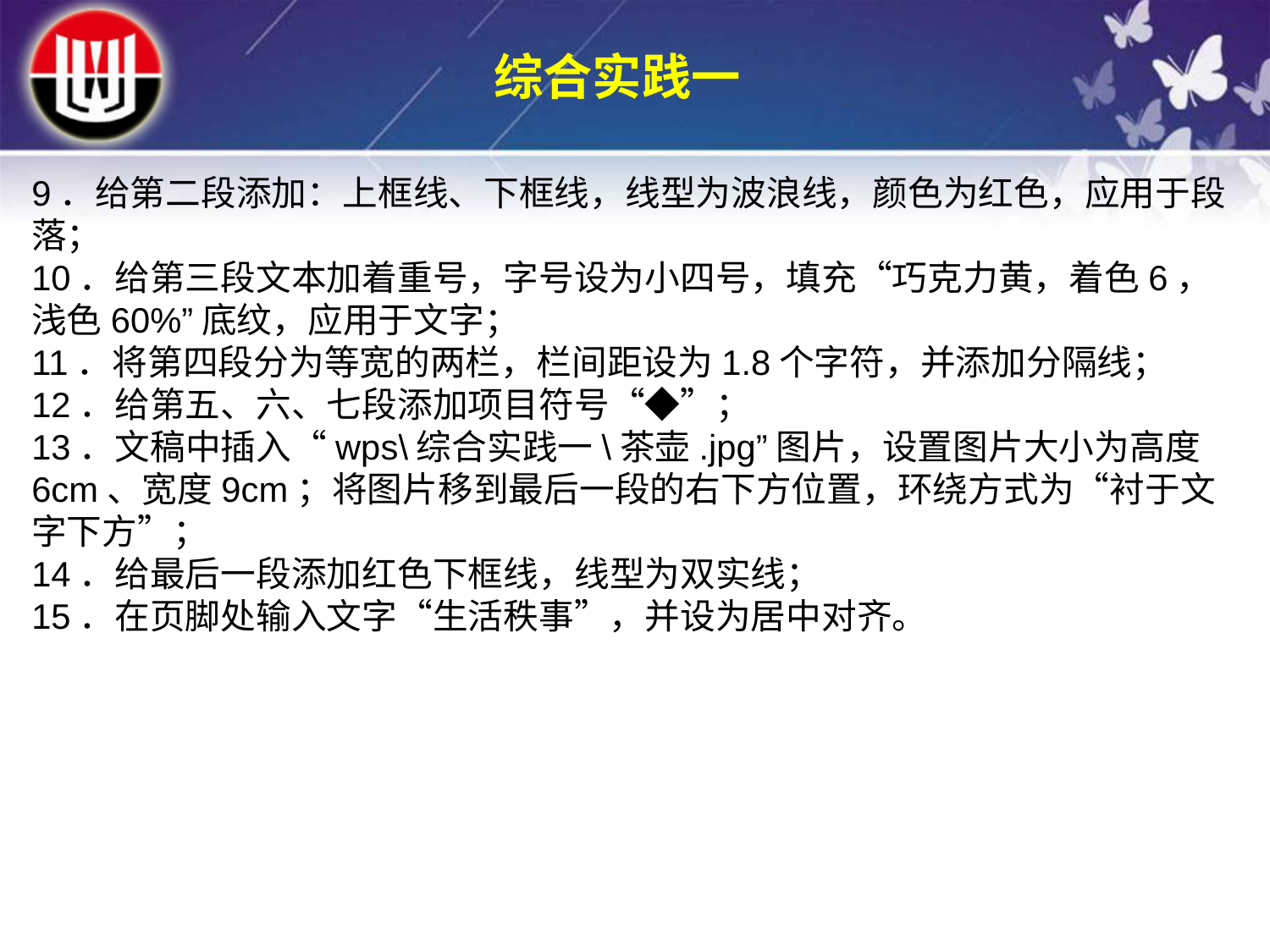

综合实践一
9．给第二段添加：上框线、下框线，线型为波浪线，颜色为红色，应用于段落；10．给第三段文本加着重号，字号设为小四号，填充“巧克力黄，着色6，浅色60%”底纹，应用于文字；
11．将第四段分为等宽的两栏，栏间距设为1.8个字符，并添加分隔线；
12．给第五、六、七段添加项目符号“◆”；
13．文稿中插入“wps\综合实践一\茶壶.jpg”图片，设置图片大小为高度6cm、宽度9cm；将图片移到最后一段的右下方位置，环绕方式为“衬于文字下方”；
14．给最后一段添加红色下框线，线型为双实线；
15．在页脚处输入文字“生活秩事”，并设为居中对齐。